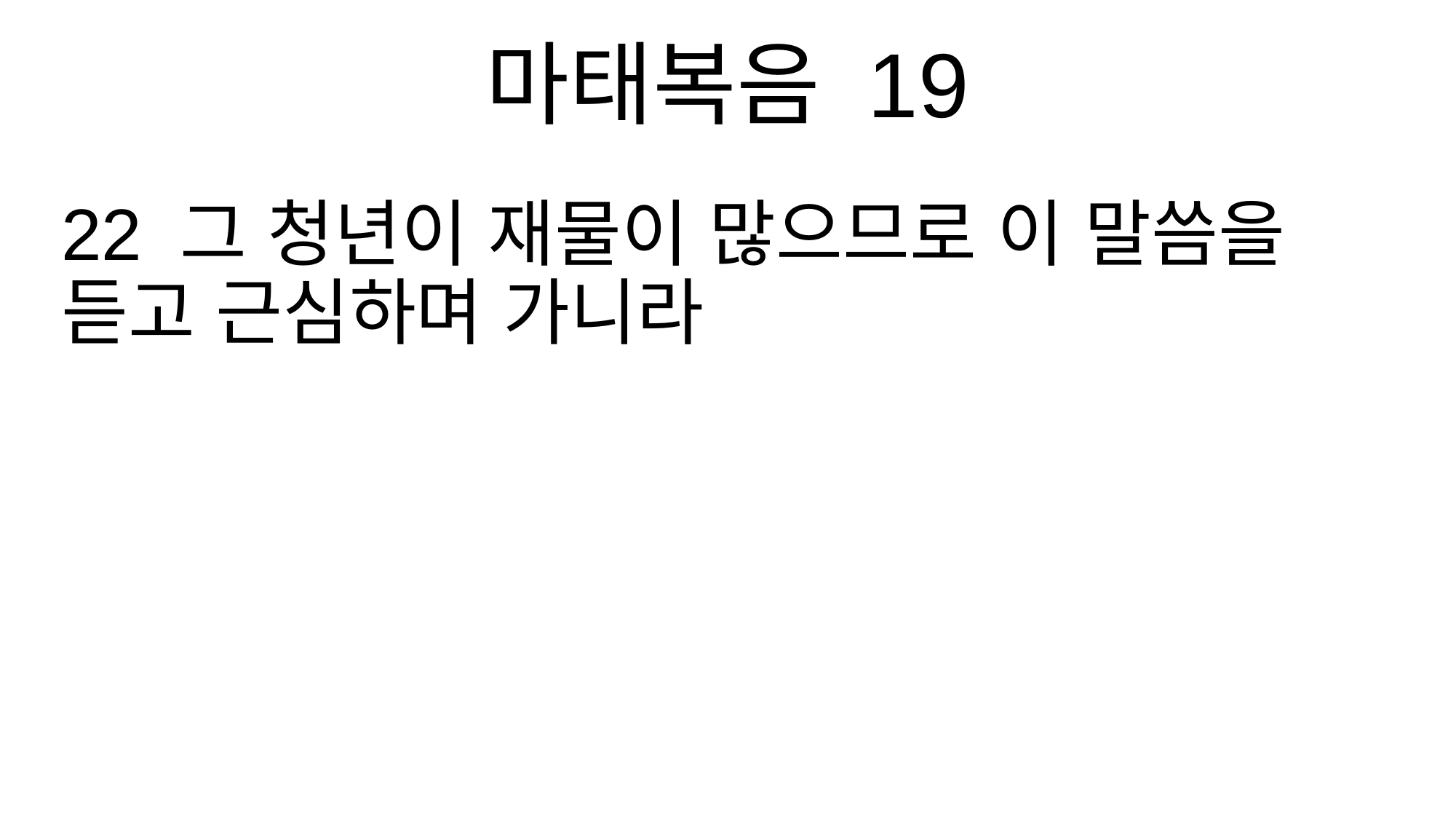

마태복음 19
22 그 청년이 재물이 많으므로 이 말씀을 듣고 근심하며 가니라